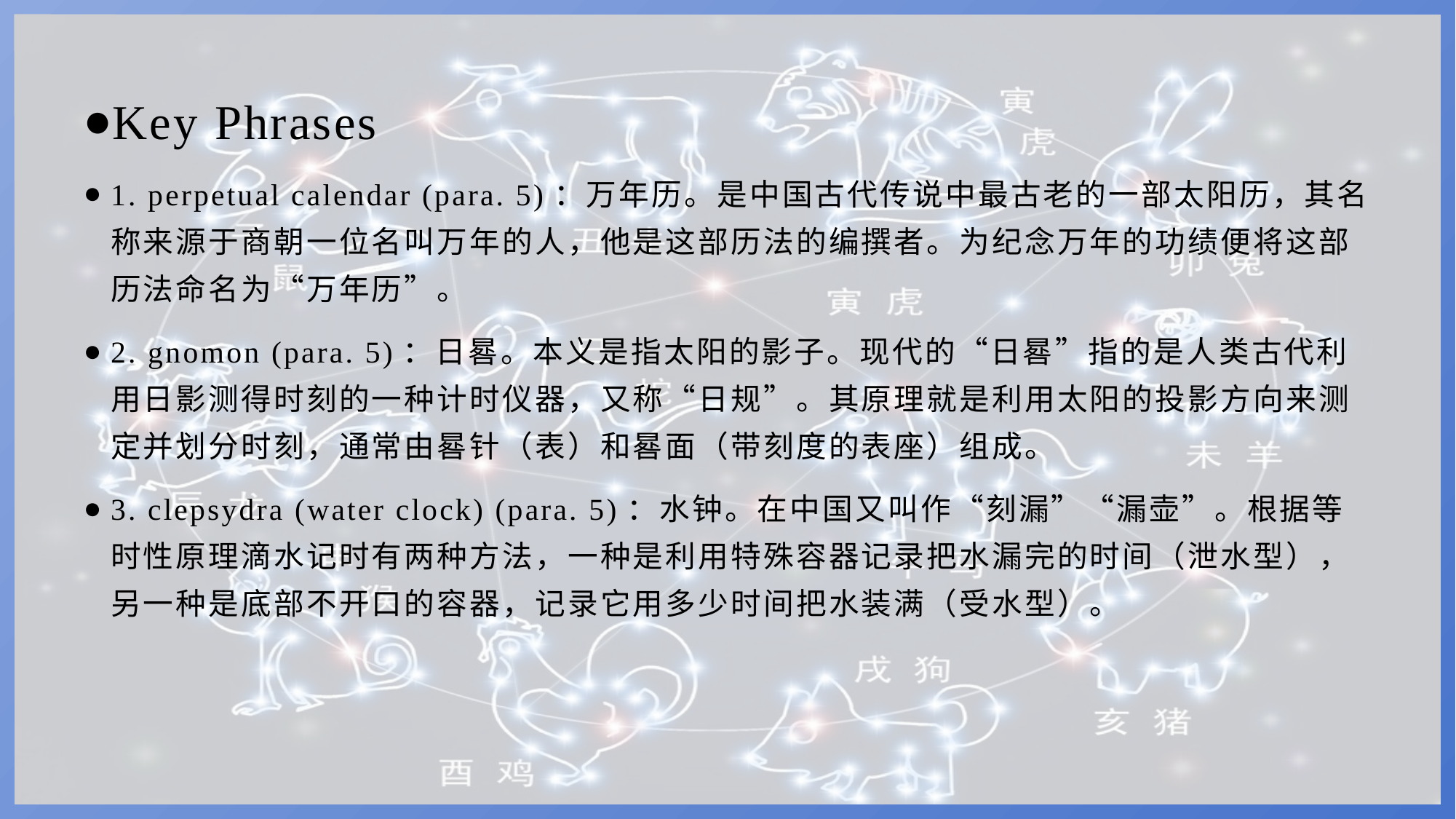

Key Phrases
1. perpetual calendar (para. 5)：万年历。是中国古代传说中最古老的一部太阳历，其名称来源于商朝一位名叫万年的人，他是这部历法的编撰者。为纪念万年的功绩便将这部历法命名为“万年历”。
2. gnomon (para. 5)：日晷。本义是指太阳的影子。现代的“日晷”指的是人类古代利用日影测得时刻的一种计时仪器，又称“日规”。其原理就是利用太阳的投影方向来测定并划分时刻，通常由晷针（表）和晷面（带刻度的表座）组成。
3. clepsydra (water clock) (para. 5)：水钟。在中国又叫作“刻漏”“漏壶”。根据等时性原理滴水记时有两种方法，一种是利用特殊容器记录把水漏完的时间（泄水型），另一种是底部不开口的容器，记录它用多少时间把水装满（受水型）。